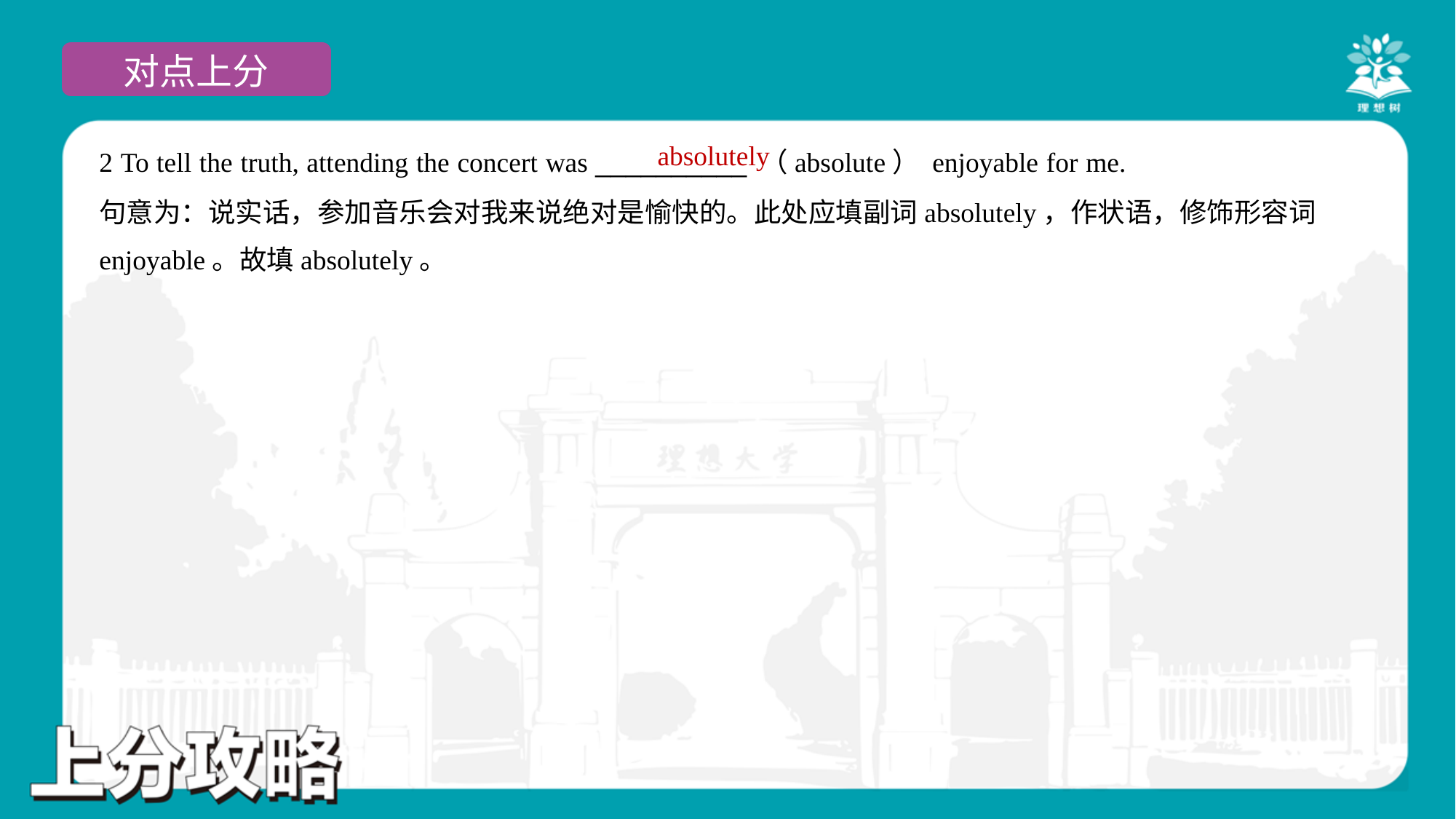

absolutely
2 To tell the truth, attending the concert was __________ （absolute） enjoyable for me.
句意为：说实话，参加音乐会对我来说绝对是愉快的。此处应填副词absolutely，作状语，修饰形容词
enjoyable。故填absolutely。